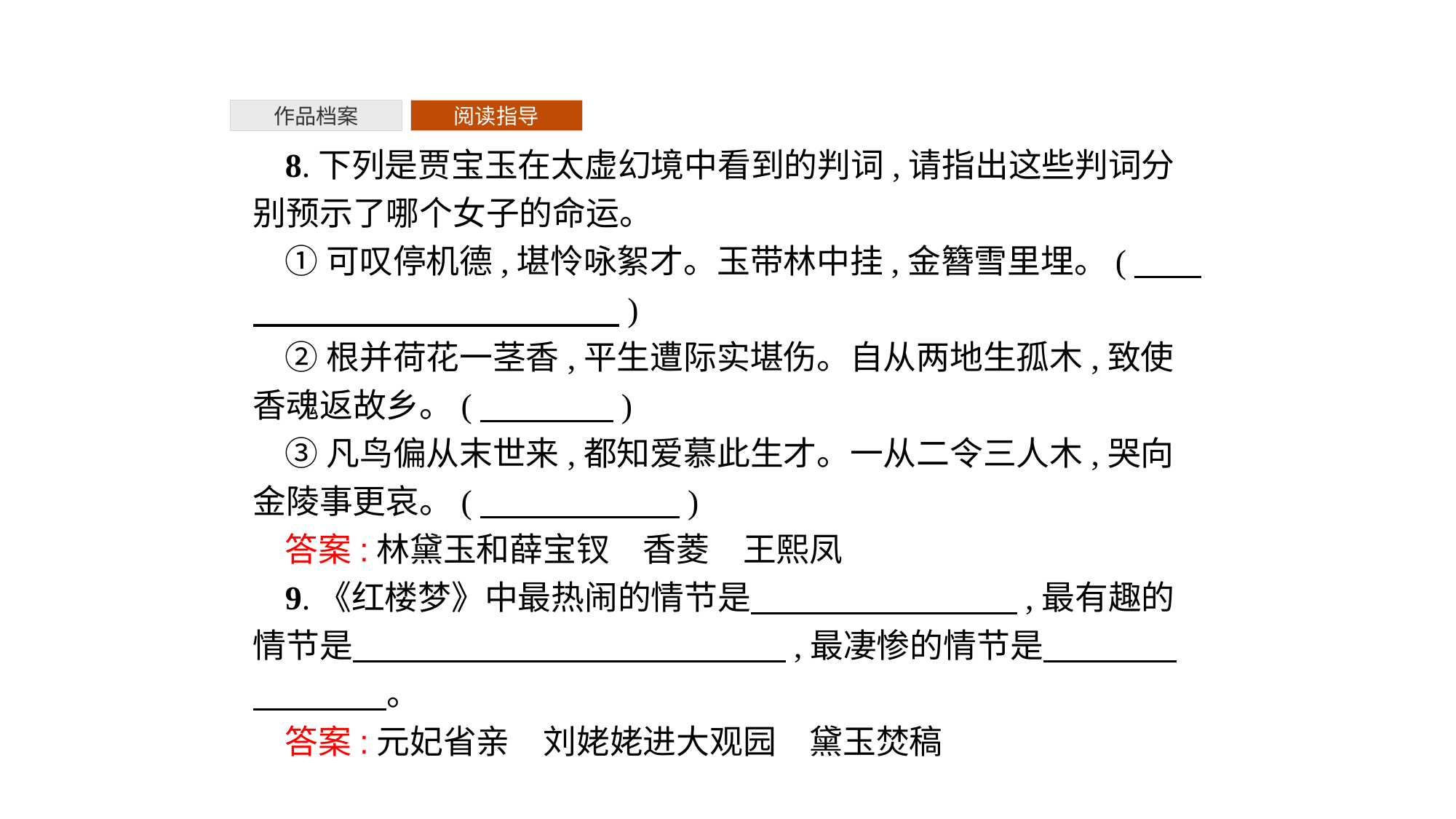

作品档案
阅读指导
8.下列是贾宝玉在太虚幻境中看到的判词,请指出这些判词分别预示了哪个女子的命运。
①可叹停机德,堪怜咏絮才。玉带林中挂,金簪雪里埋。(　　　　　　　　　　　　　)
②根并荷花一茎香,平生遭际实堪伤。自从两地生孤木,致使香魂返故乡。(　　　　)
③凡鸟偏从末世来,都知爱慕此生才。一从二令三人木,哭向金陵事更哀。(　　　　　　)
答案:林黛玉和薛宝钗　香菱　王熙凤
9.《红楼梦》中最热闹的情节是　　　　　　　　,最有趣的情节是　　　　　　　　　　　　　,最凄惨的情节是　　　　　　　　。
答案:元妃省亲　刘姥姥进大观园　黛玉焚稿